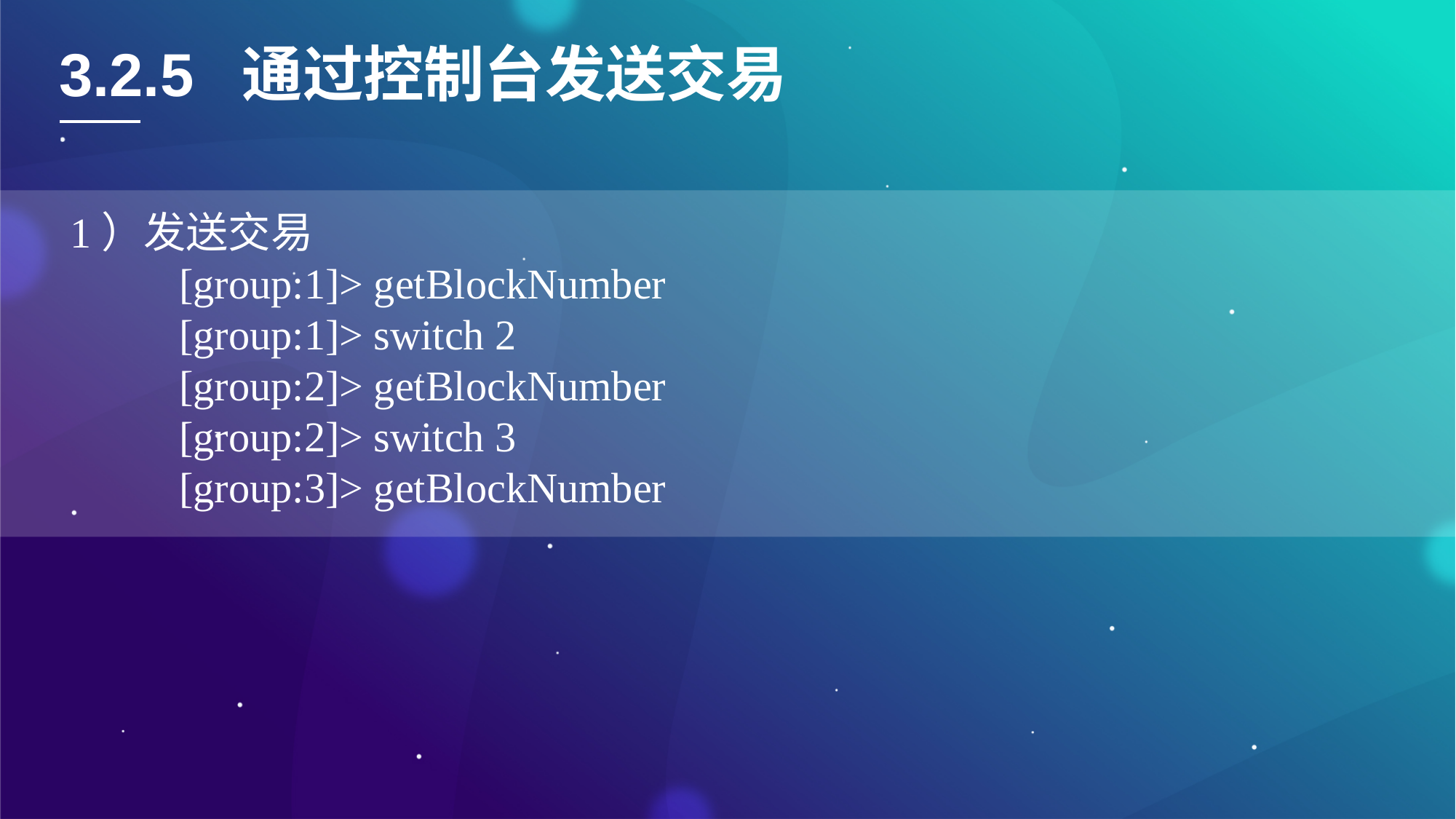

3.2.5  通过控制台发送交易

1）发送交易
	[group:1]> getBlockNumber
	[group:1]> switch 2
	[group:2]> getBlockNumber
	[group:2]> switch 3
	[group:3]> getBlockNumber